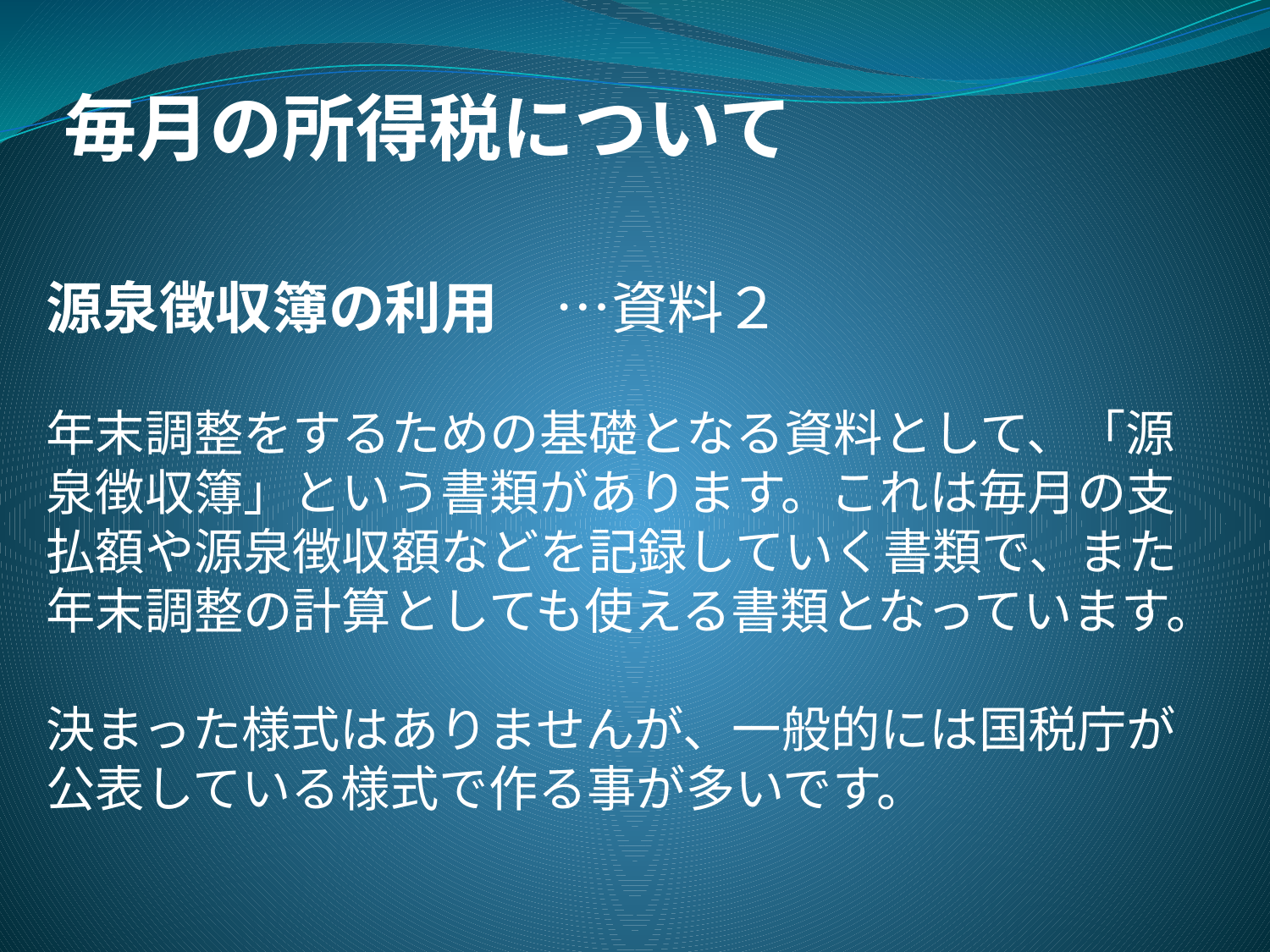

毎月の所得税について
源泉徴収簿の利用　…資料２
年末調整をするための基礎となる資料として、「源泉徴収簿」という書類があります。これは毎月の支払額や源泉徴収額などを記録していく書類で、また年末調整の計算としても使える書類となっています。

決まった様式はありませんが、一般的には国税庁が公表している様式で作る事が多いです。